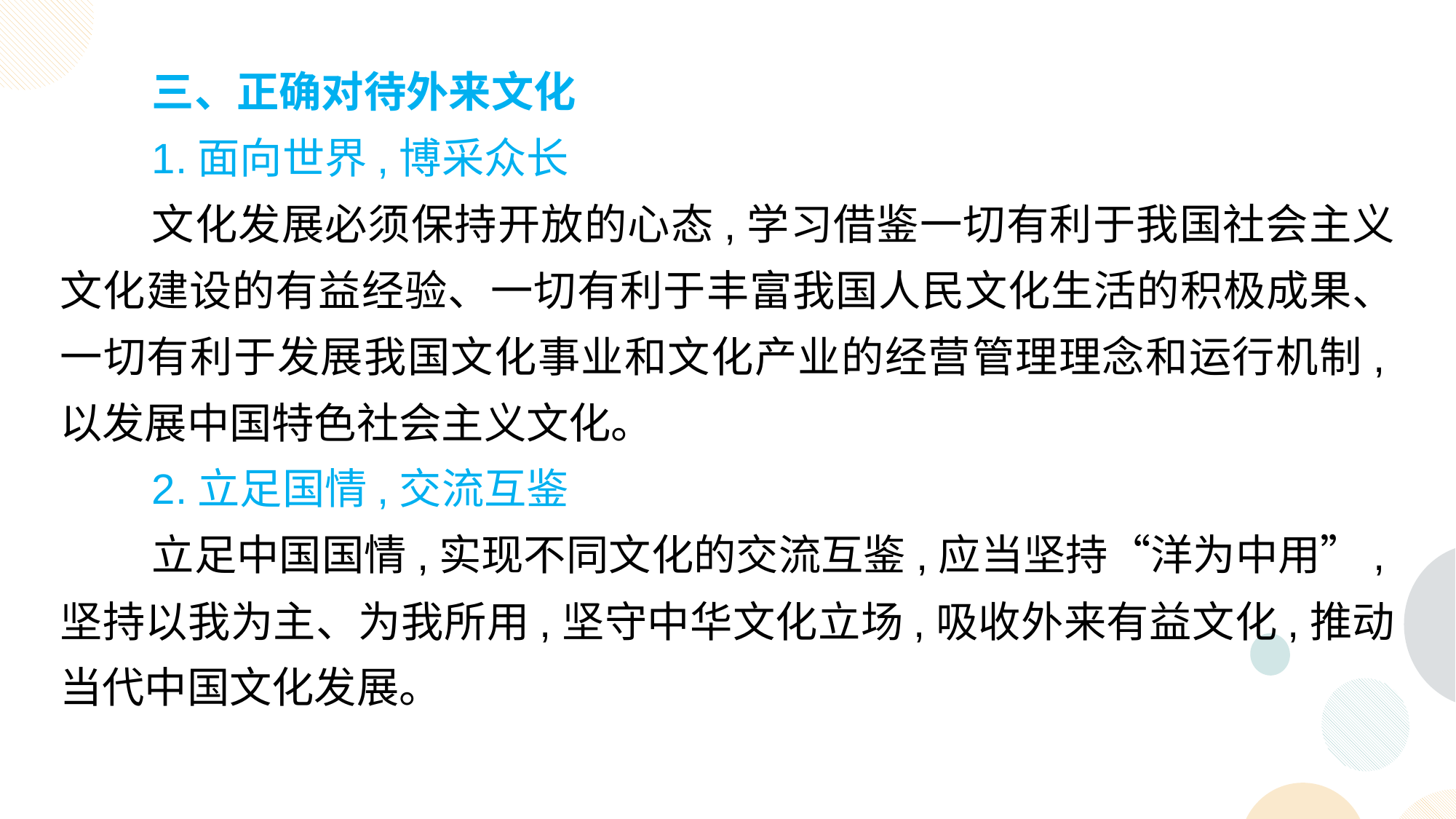

三、正确对待外来文化
1.面向世界,博采众长
文化发展必须保持开放的心态,学习借鉴一切有利于我国社会主义文化建设的有益经验、一切有利于丰富我国人民文化生活的积极成果、一切有利于发展我国文化事业和文化产业的经营管理理念和运行机制,以发展中国特色社会主义文化。
2.立足国情,交流互鉴
立足中国国情,实现不同文化的交流互鉴,应当坚持“洋为中用”,坚持以我为主、为我所用,坚守中华文化立场,吸收外来有益文化,推动当代中国文化发展。